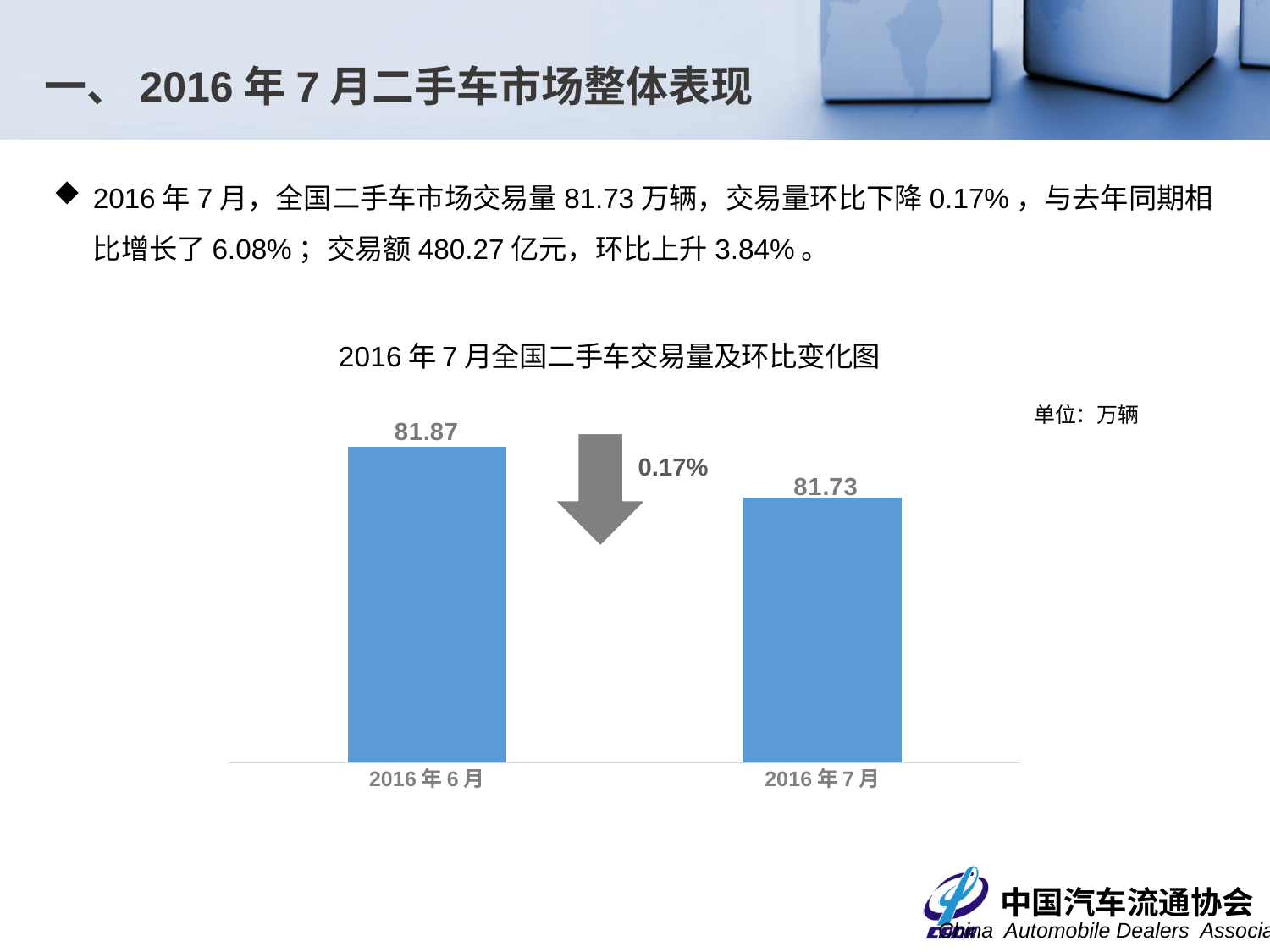

一、2016年7月二手车市场整体表现
2016年7月，全国二手车市场交易量81.73万辆，交易量环比下降0.17%，与去年同期相比增长了6.08%；交易额480.27亿元，环比上升3.84%。

### Chart: 2016年7月全国二手车交易量及环比变化图

| Category |  |
|---|---|
| 42522 | 81.86999999999999 |
| 42552 | 81.73 |
单位：万辆

0.17%